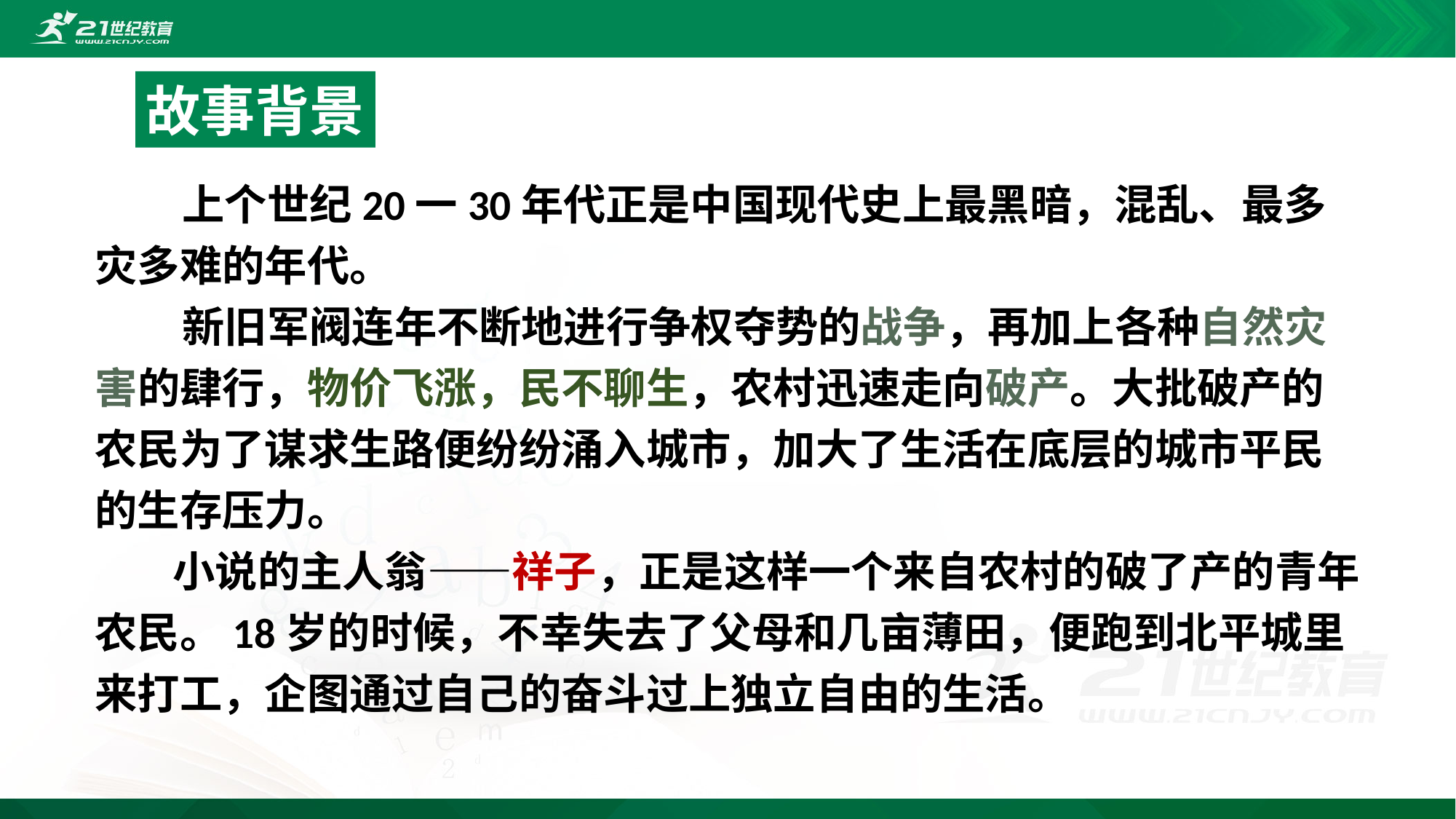

故事背景
        上个世纪20一30年代正是中国现代史上最黑暗，混乱、最多灾多难的年代。
        新旧军阀连年不断地进行争权夺势的战争，再加上各种自然灾害的肆行，物价飞涨，民不聊生，农村迅速走向破产。大批破产的农民为了谋求生路便纷纷涌入城市，加大了生活在底层的城市平民的生存压力。
       小说的主人翁——祥子，正是这样一个来自农村的破了产的青年农民。18岁的时候，不幸失去了父母和几亩薄田，便跑到北平城里来打工，企图通过自己的奋斗过上独立自由的生活。